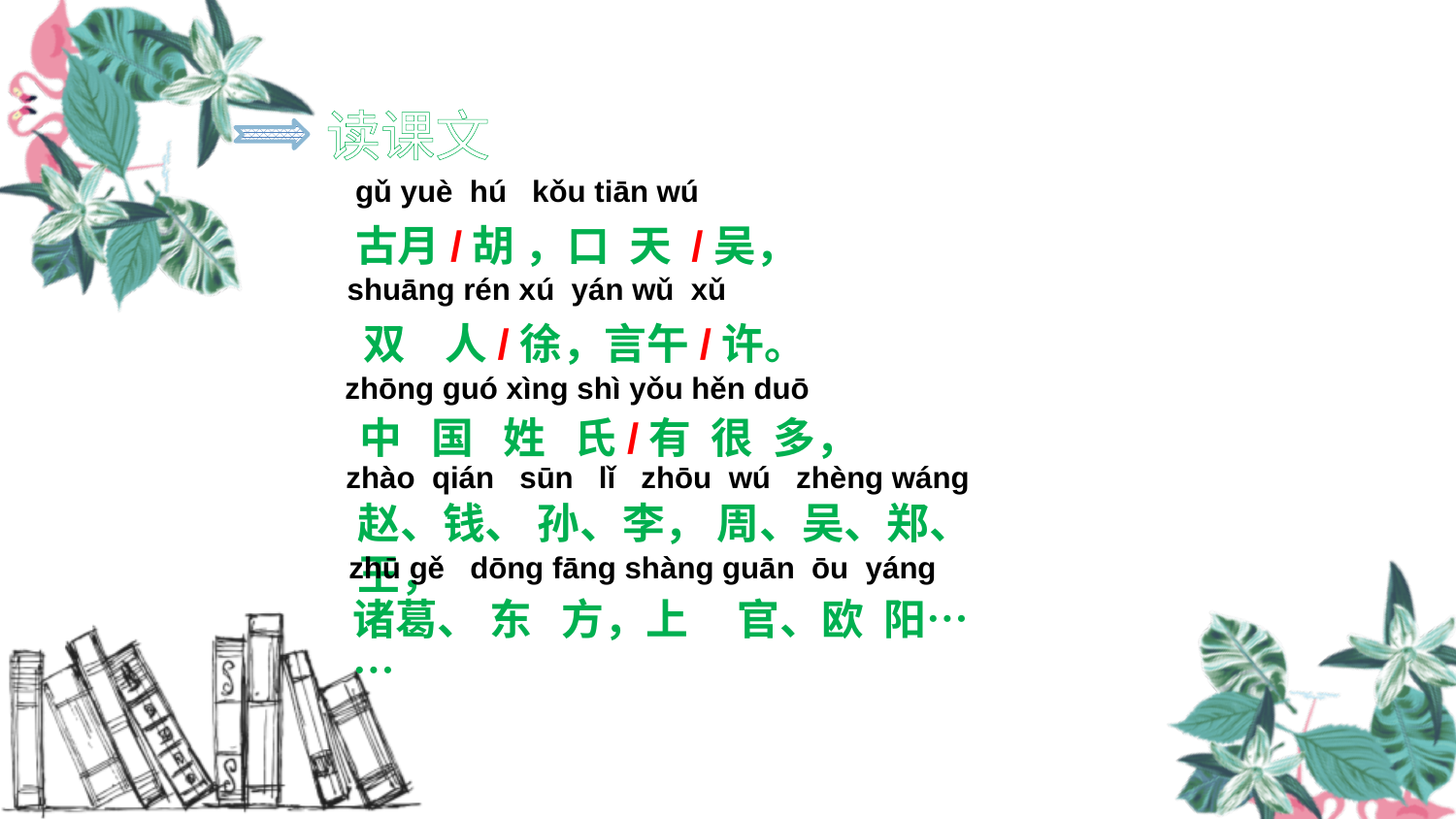

读课文

gǔ yuè  hú   kǒu tiān wú
古月/胡 ，口  天 /吴，
shuāng rén xú  yán wǔ  xǔ
双    人/徐，言午/许。
zhōng guó xìng shì yǒu hěn duō
中   国   姓   氏/有  很  多，
zhào  qián   sūn   lǐ   zhōu  wú   zhèng wáng
赵、钱、 孙、李， 周、吴、郑、王，
zhū gě   dōng fāng shàng guān  ōu  yáng
诸葛、 东   方，上     官、欧  阳……